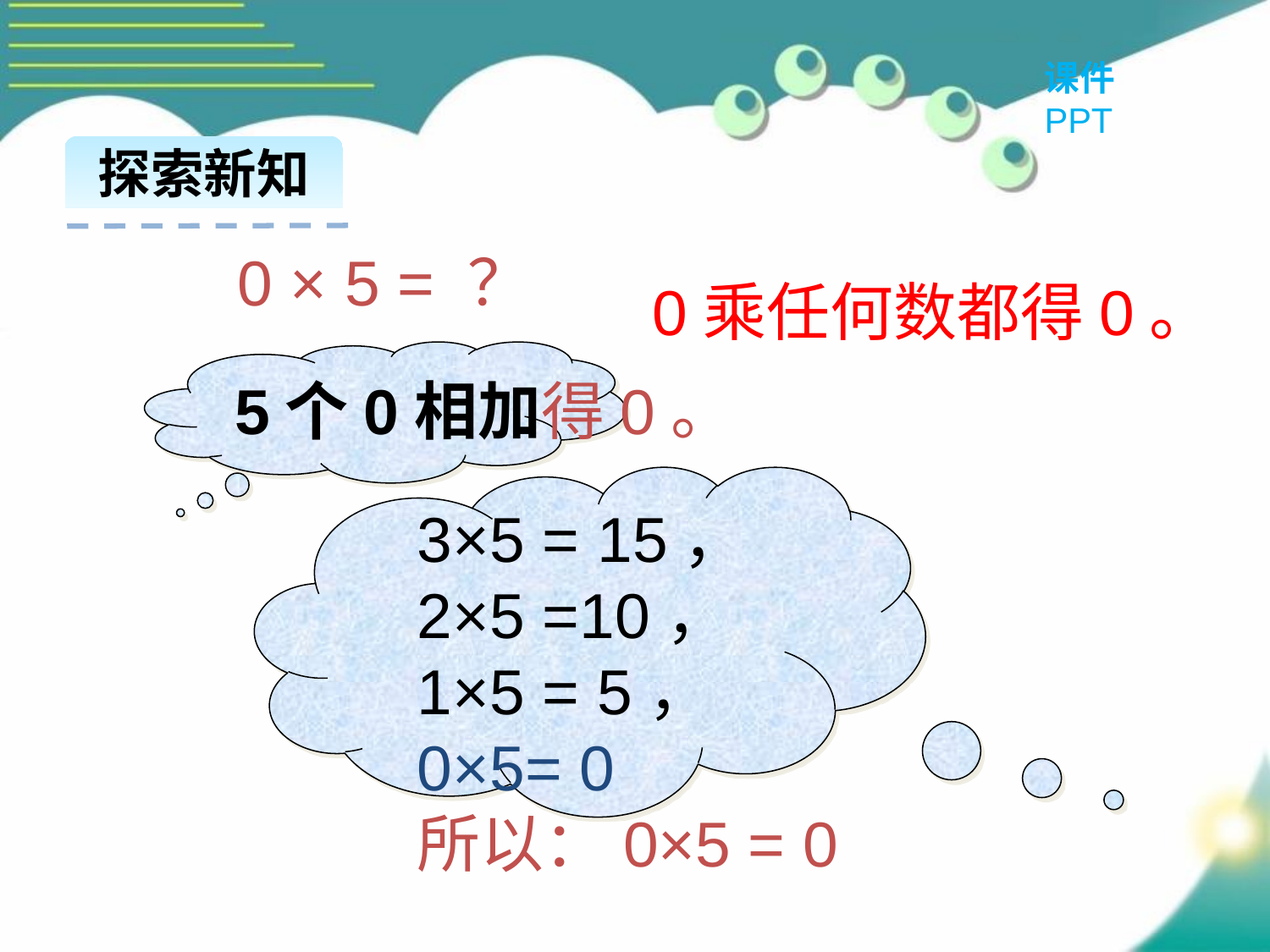

课件PPT
探索新知

0 × 5 = ？
 0乘任何数都得0。

5个0相加得0。

3×5 = 15，
2×5 =10，
1×5 = 5，
0×5= 0
所以：0×5 = 0